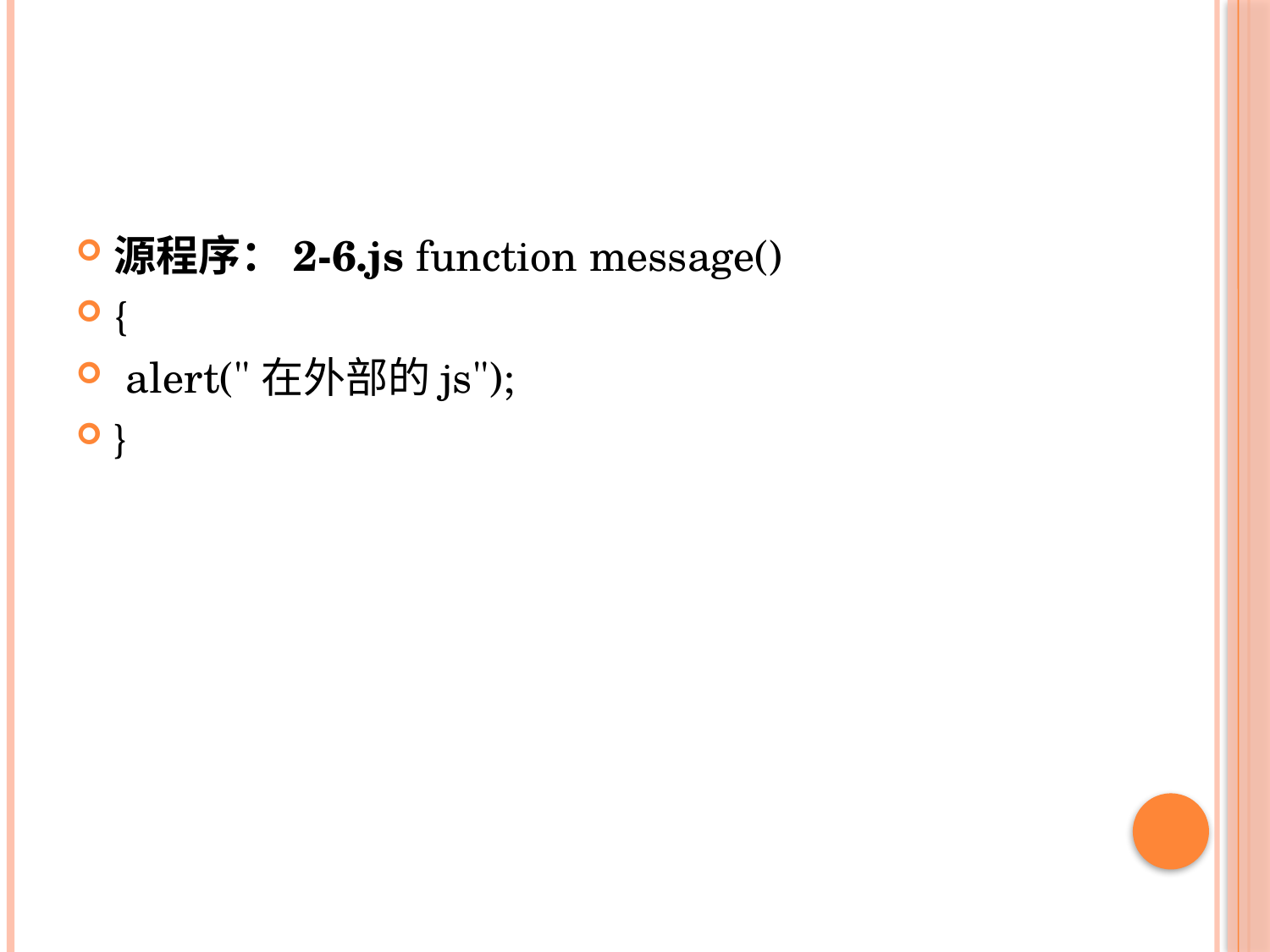

#
源程序：2-6.js function message()
{
 alert("在外部的js");
}